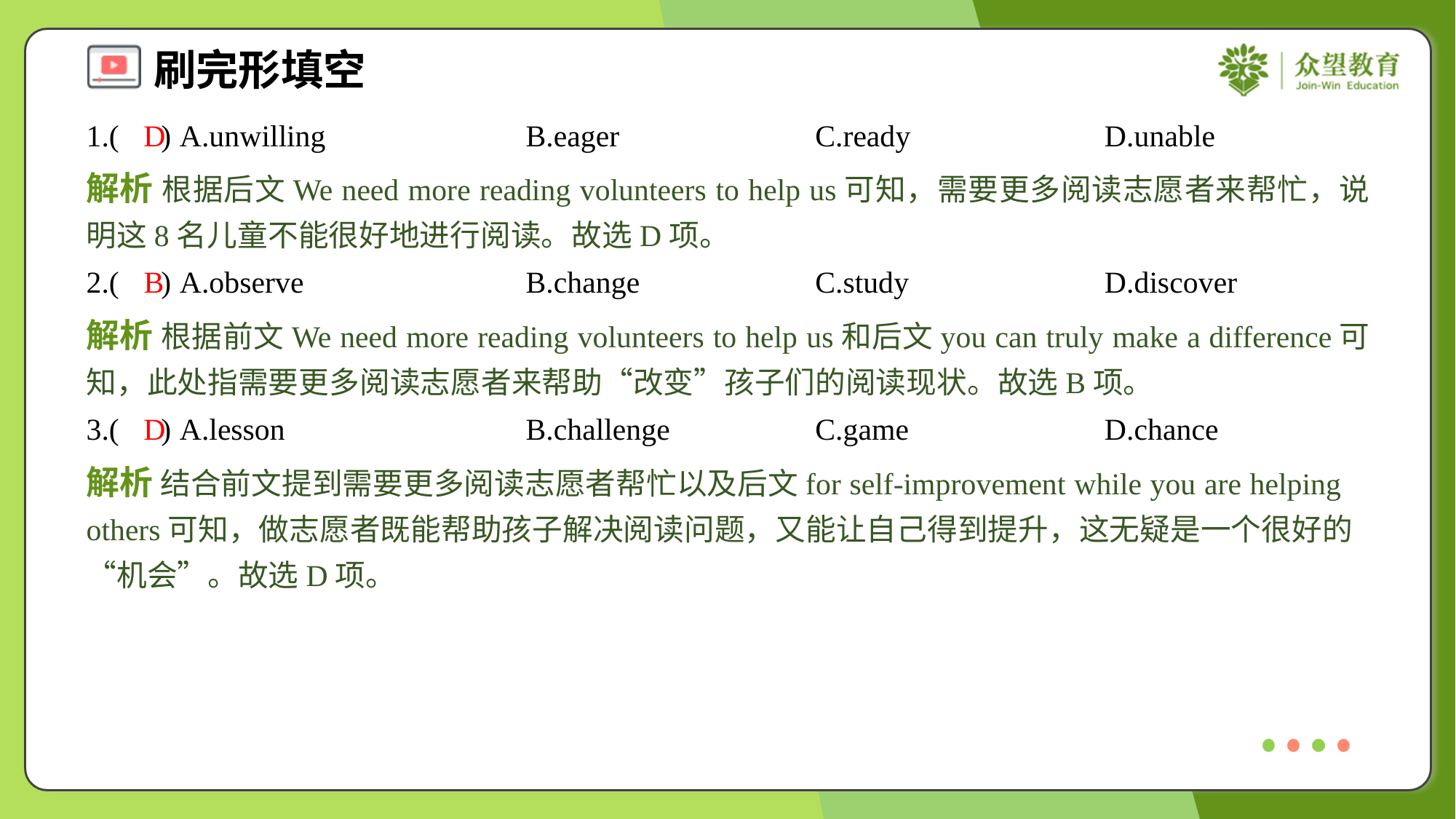

1.(     ) A.unwilling	B.eager	C.ready	D.unable
D
解析 根据后文We need more reading volunteers to help us可知，需要更多阅读志愿者来帮忙，说明这8名儿童不能很好地进行阅读。故选D项。
2.(     ) A.observe	B.change	C.study	D.discover
B
解析 根据前文We need more reading volunteers to help us和后文you can truly make a difference可知，此处指需要更多阅读志愿者来帮助“改变”孩子们的阅读现状。故选B项。
3.(     ) A.lesson	B.challenge	C.game	D.chance
D
解析 结合前文提到需要更多阅读志愿者帮忙以及后文for self-improvement while you are helping others可知，做志愿者既能帮助孩子解决阅读问题，又能让自己得到提升，这无疑是一个很好的“机会”。故选D项。